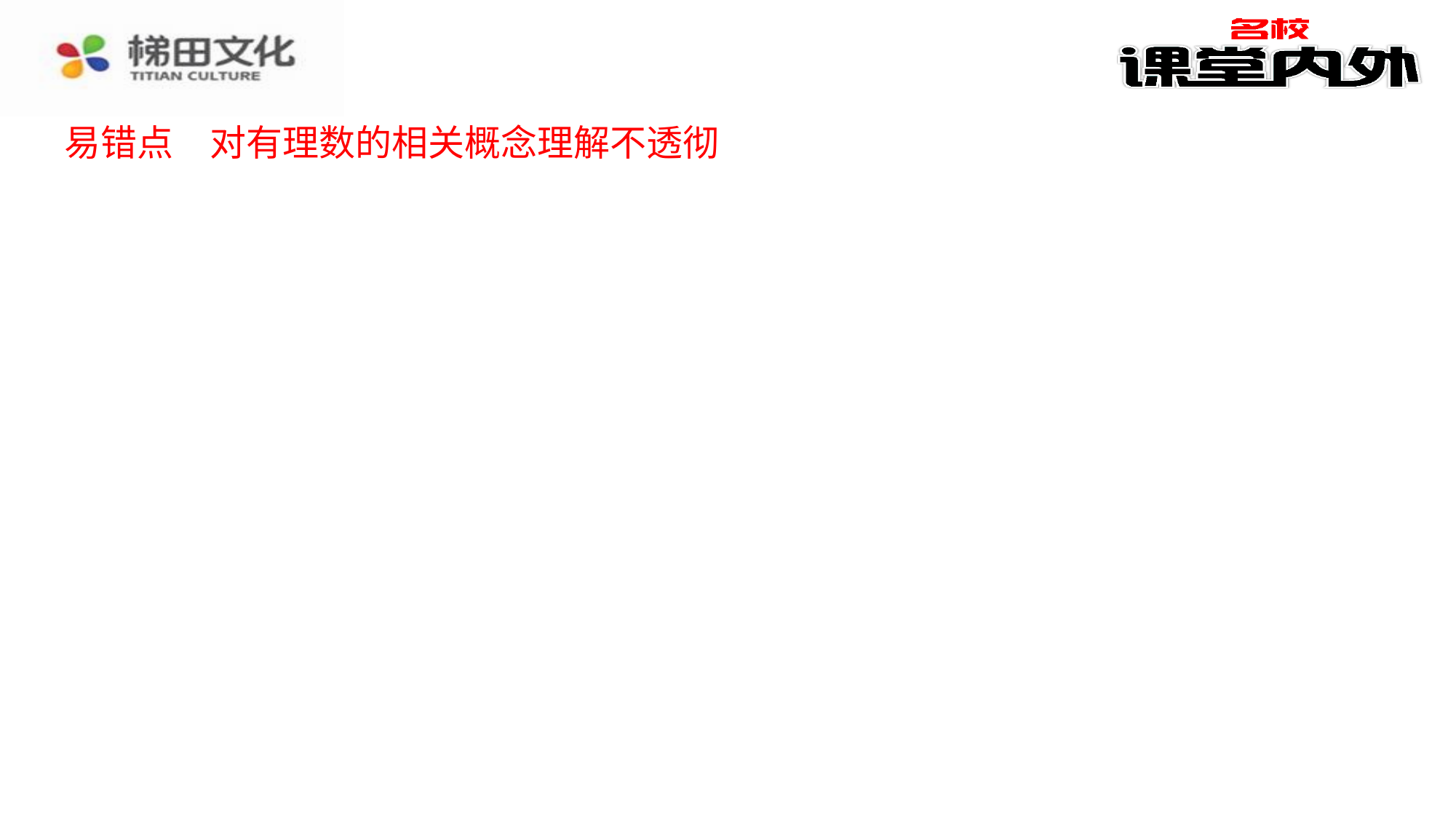

易错点　对有理数的相关概念理解不透彻
易错点　对有理数的相关概念理解不透彻